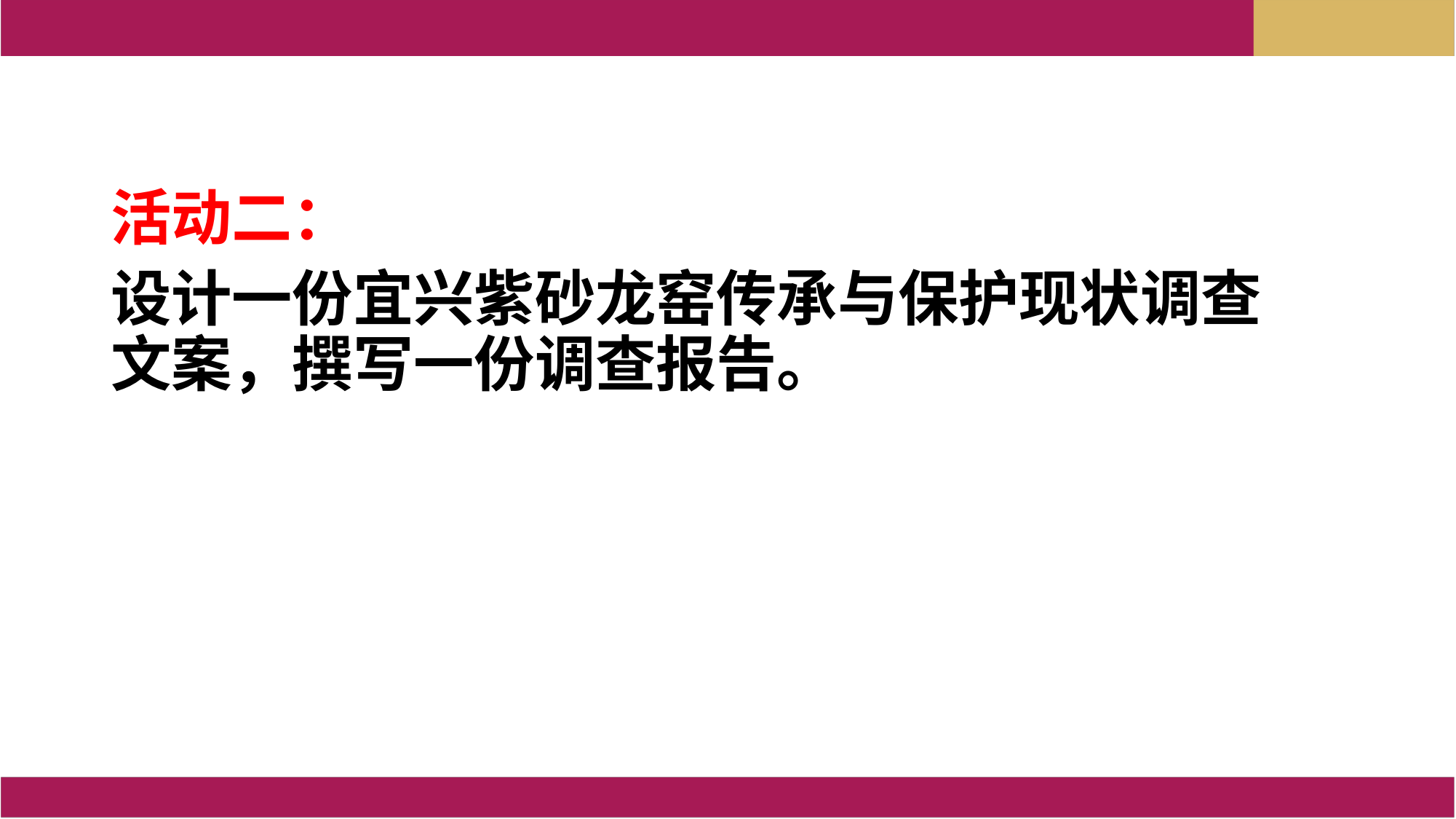

活动二：
设计一份宜兴紫砂龙窑传承与保护现状调查文案，撰写一份调查报告。